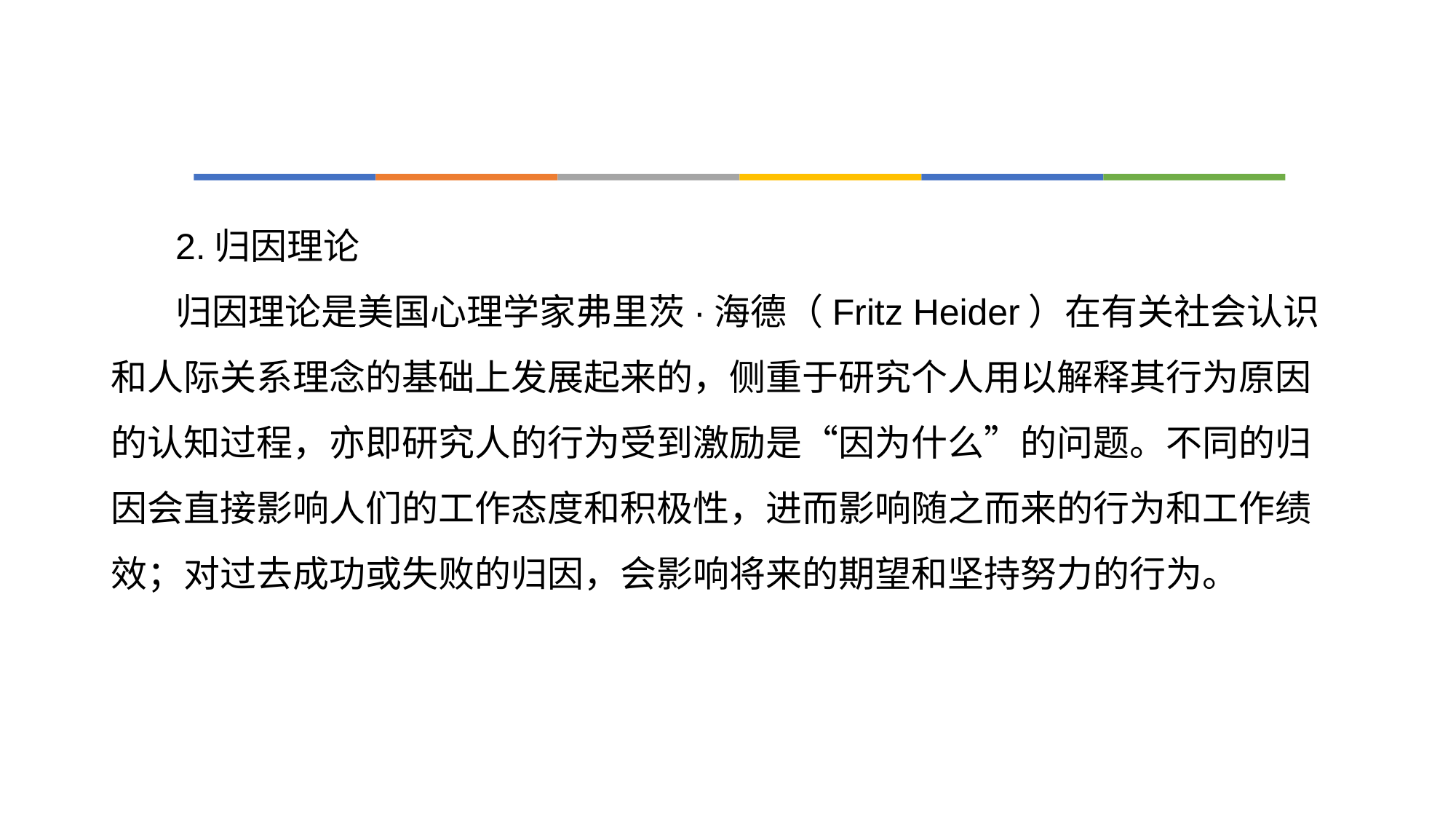

#
2.归因理论
归因理论是美国心理学家弗里茨·海德（Fritz Heider）在有关社会认识和人际关系理念的基础上发展起来的，侧重于研究个人用以解释其行为原因的认知过程，亦即研究人的行为受到激励是“因为什么”的问题。不同的归因会直接影响人们的工作态度和积极性，进而影响随之而来的行为和工作绩效；对过去成功或失败的归因，会影响将来的期望和坚持努力的行为。